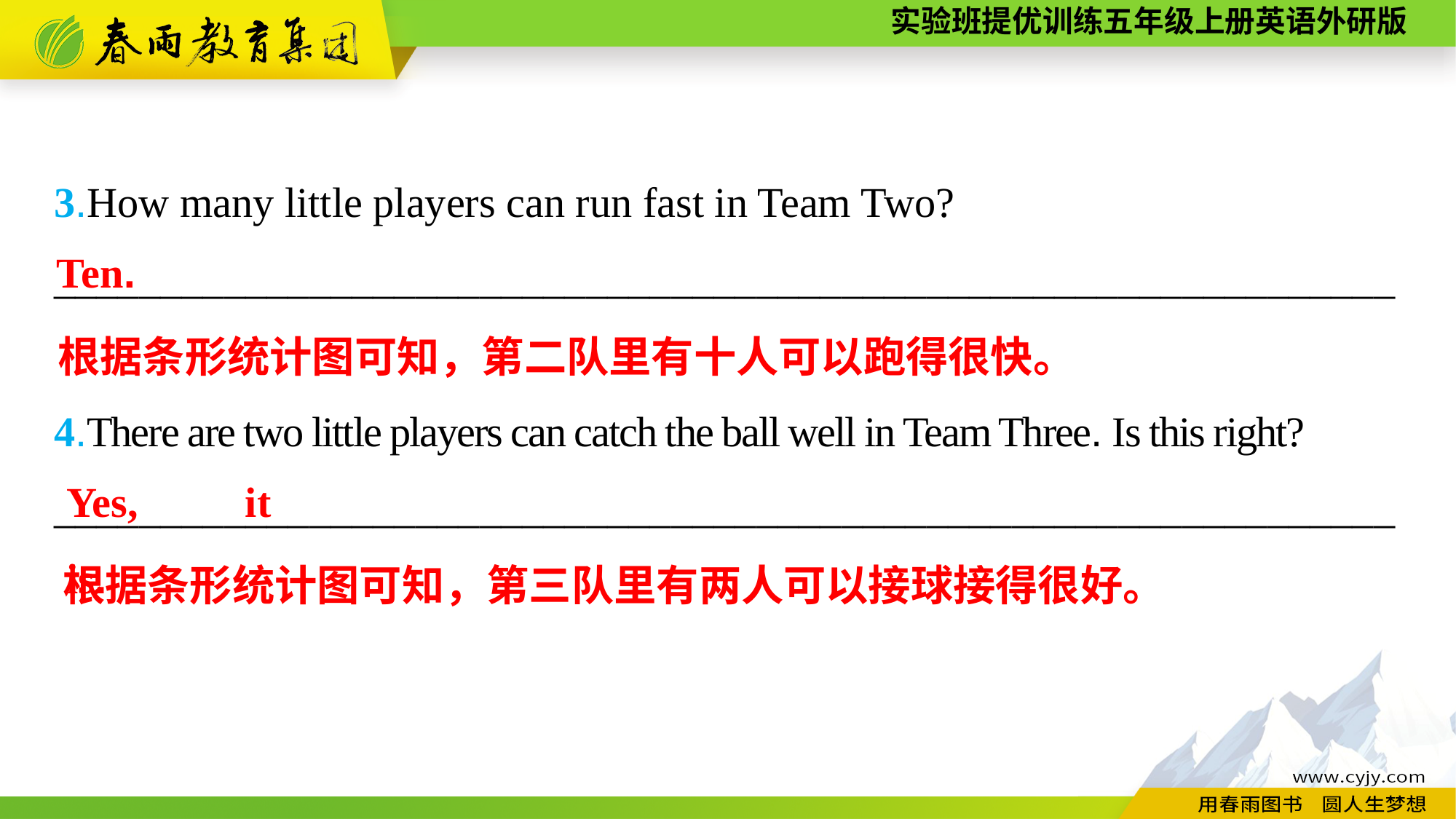

3.How many little players can run fast in Team Two?
_______________________________________________________________

4.There are two little players can catch the ball well in Team Three. Is this right?
_______________________________________________________________
Ten.
根据条形统计图可知，第二队里有十人可以跑得很快。
Yes, it is.
根据条形统计图可知，第三队里有两人可以接球接得很好。